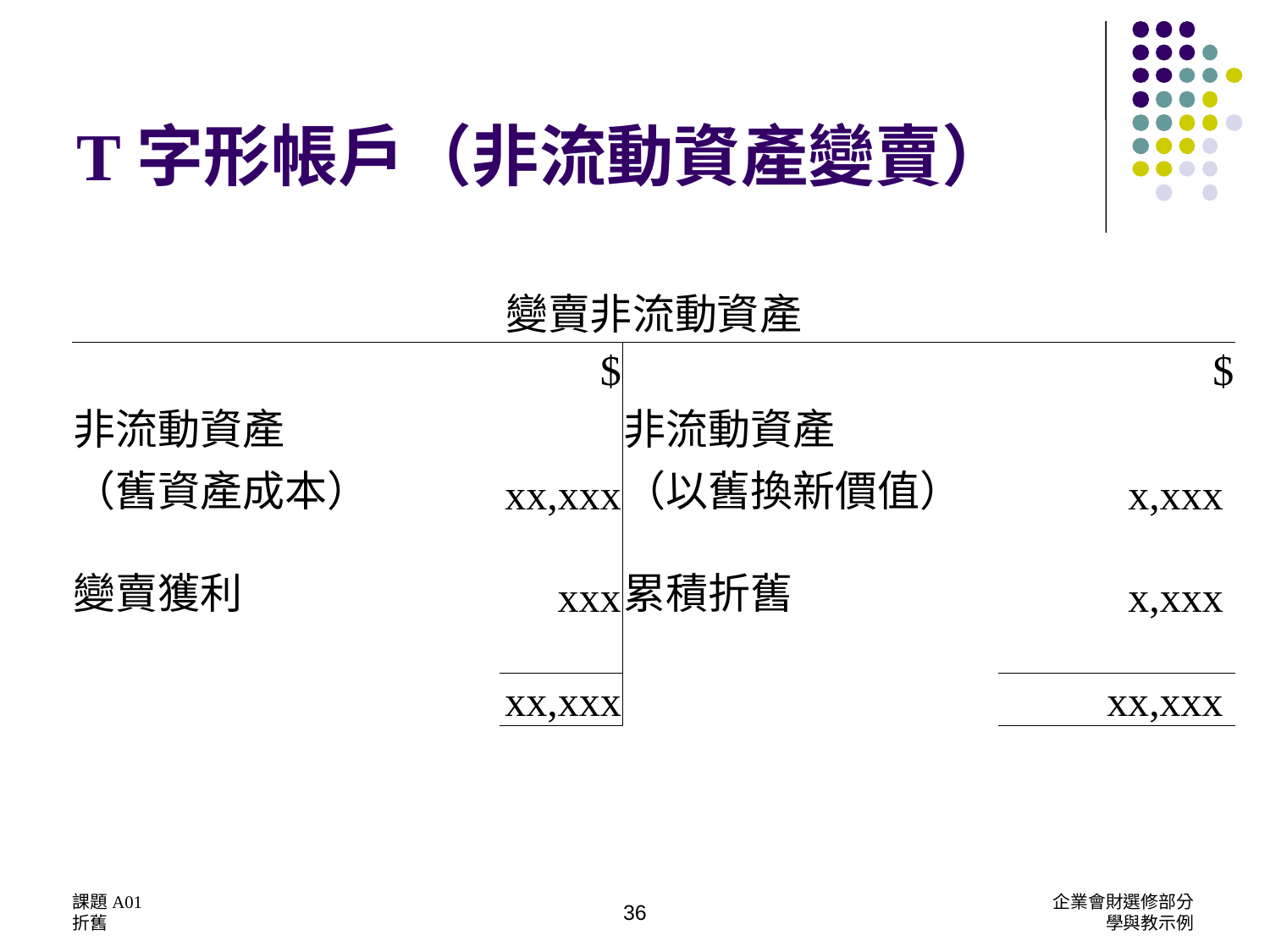

# T字形帳戶（非流動資產變賣）
| 變賣非流動資產 |  |  |  |
| --- | --- | --- | --- |
|  | $ |  | $ |
| 非流動資產 （舊資產成本） | xx,xxx | 非流動資產 （以舊換新價值） | x,xxx |
| 變賣獲利 | xxx | 累積折舊 | x,xxx |
|  |  |  |  |
|  | xx,xxx |  | xx,xxx |
|  |  |  |  |

課題A01
折舊

企業會財選修部分
學與教示例

36